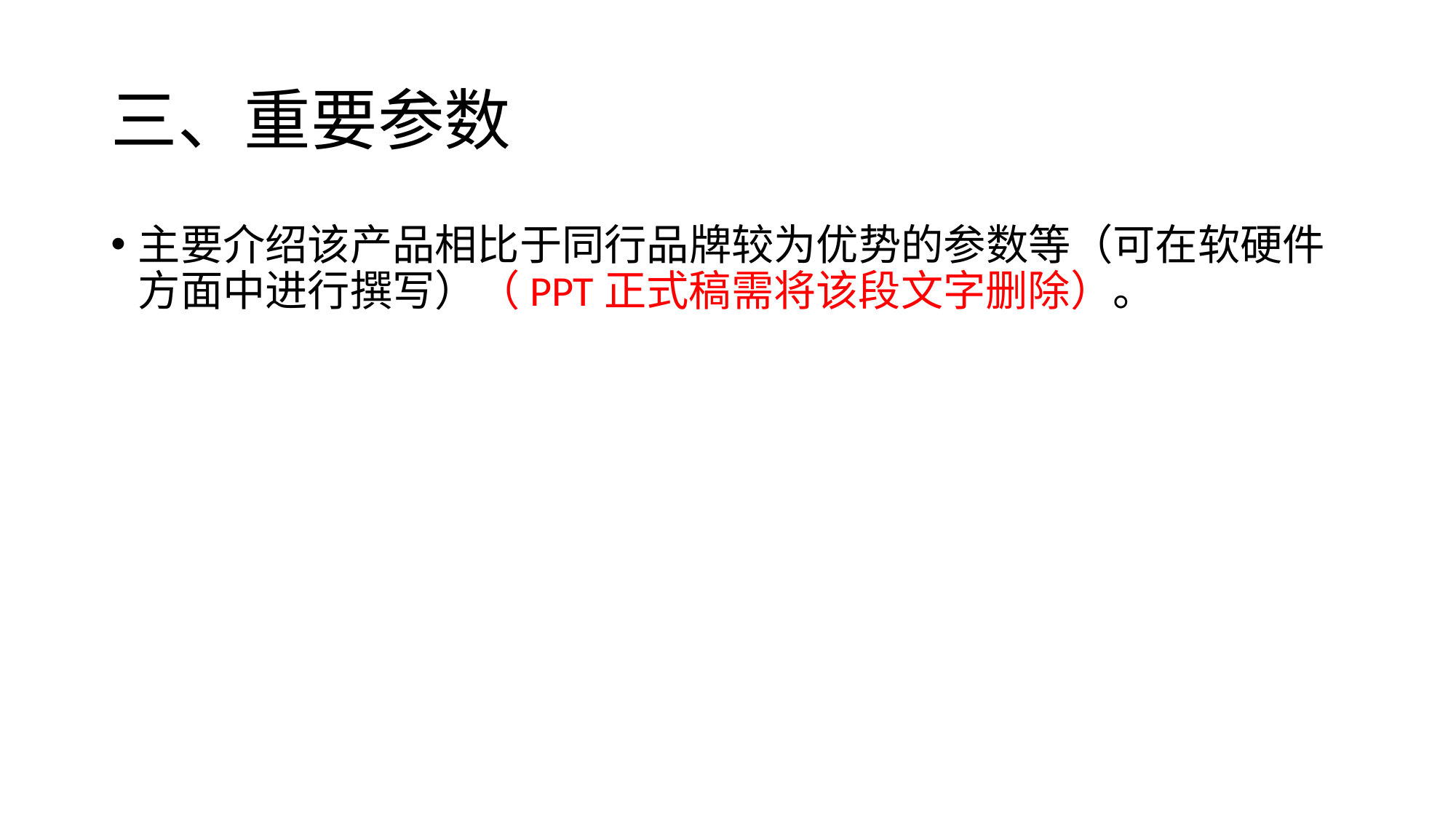

# 三、重要参数
主要介绍该产品相比于同行品牌较为优势的参数等（可在软硬件方面中进行撰写）（PPT正式稿需将该段文字删除）。